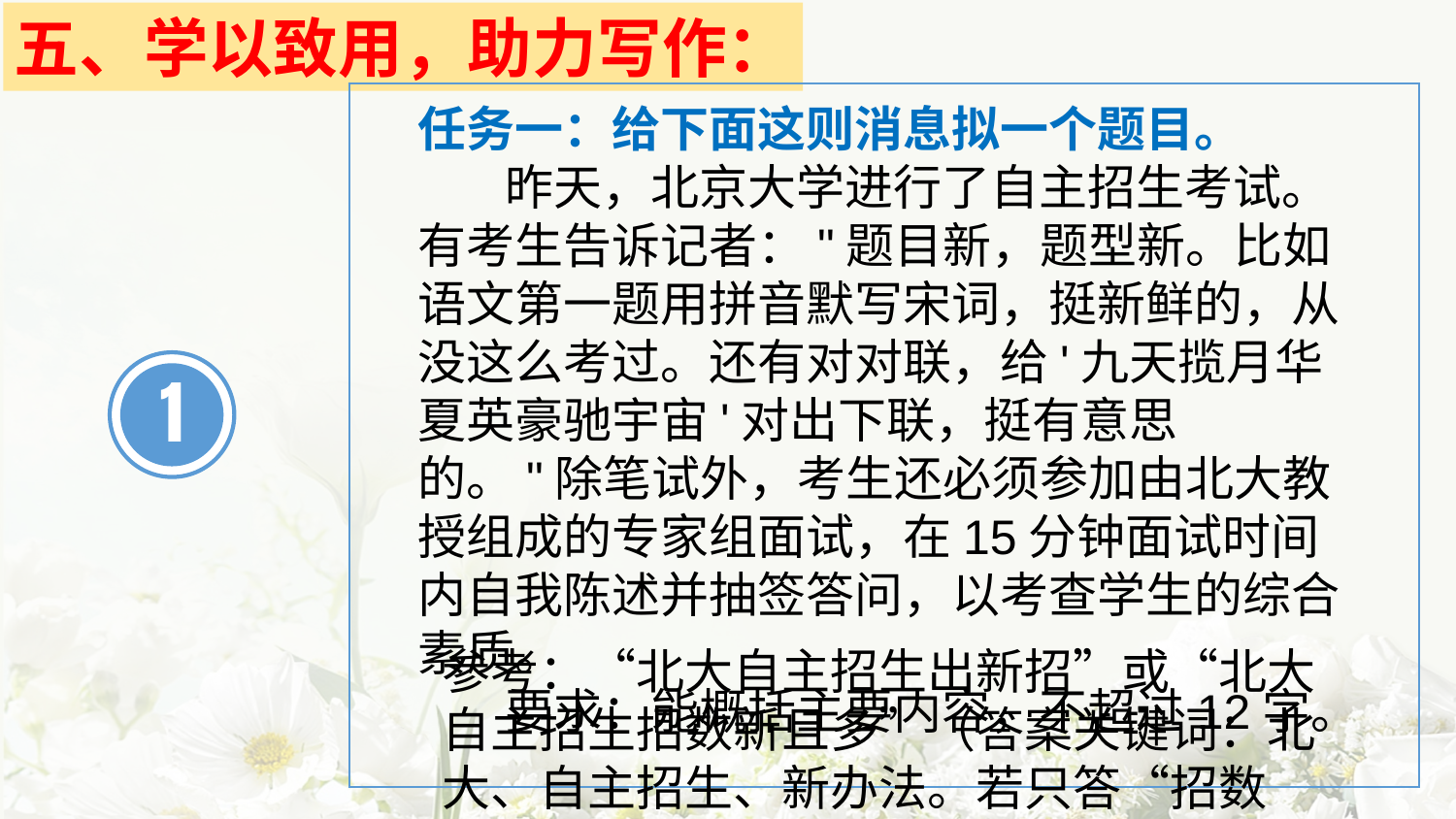

五、学以致用，助力写作：

任务一：给下面这则消息拟一个题目。
       昨天，北京大学进行了自主招生考试。有考生告诉记者："题目新，题型新。比如语文第一题用拼音默写宋词，挺新鲜的，从没这么考过。还有对对联，给'九天揽月华夏英豪驰宇宙'对出下联，挺有意思的。"除笔试外，考生还必须参加由北大教授组成的专家组面试，在15分钟面试时间内自我陈述并抽签答问，以考查学生的综合素质。
       要求：能概括主要内容，不超过12字。

1
参考：“北大自主招生出新招”或“北大自主招生招数新且多”（答案关键词：北大、自主招生、新办法。若只答“招数多”得2分）